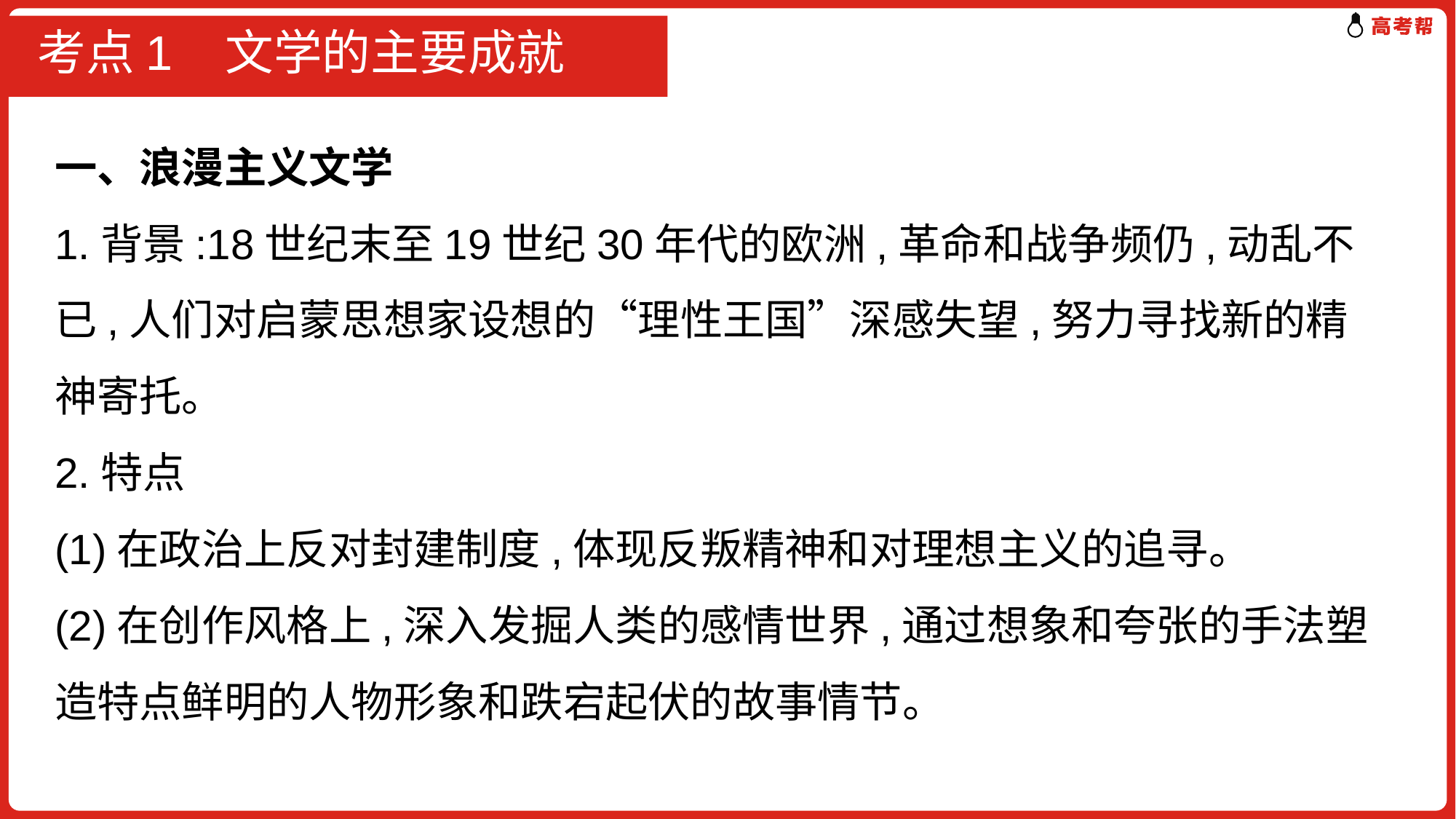

# 考点1   文学的主要成就
一、浪漫主义文学
1.背景:18世纪末至19世纪30年代的欧洲,革命和战争频仍,动乱不已,人们对启蒙思想家设想的“理性王国”深感失望,努力寻找新的精神寄托。
2.特点
(1)在政治上反对封建制度,体现反叛精神和对理想主义的追寻。
(2)在创作风格上,深入发掘人类的感情世界,通过想象和夸张的手法塑造特点鲜明的人物形象和跌宕起伏的故事情节。